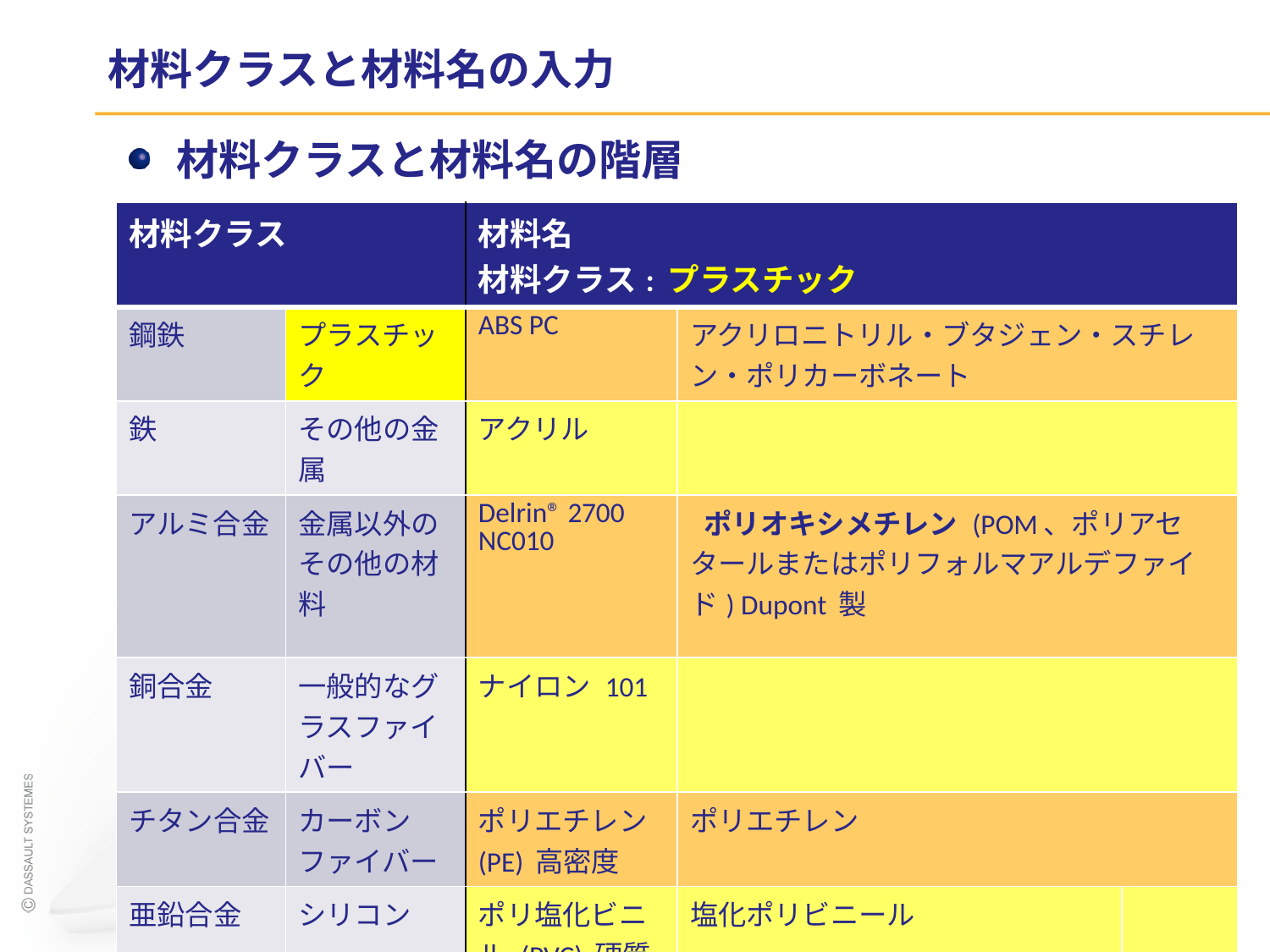

# 材料クラスと材料名の入力
材料クラスと材料名の階層

| 材料クラス |  | 材料名 材料クラス: プラスチック |  |  |
| --- | --- | --- | --- | --- |
| 鋼鉄 | プラスチック | ABS PC | アクリロニトリル・ブタジェン・スチレン・ポリカーボネート |  |
| 鉄 | その他の金属 | アクリル |  |  |
| アルミ合金 | 金属以外のその他の材料 | Delrin® 2700 NC010 | ポリオキシメチレン (POM、ポリアセタールまたはポリフォルマアルデファイド) Dupont 製 |  |
| 銅合金 | 一般的なグラスファイバー | ナイロン 101 |  |  |
| チタン合金 | カーボン ファイバー | ポリエチレン (PE) 高密度 | ポリエチレン |  |
| 亜鉛合金 | シリコン | ポリ塩化ビニル (PVC) 硬質 | 塩化ポリビニール |  |
| その他の合金 | 木材 | その他多数 |  |  |